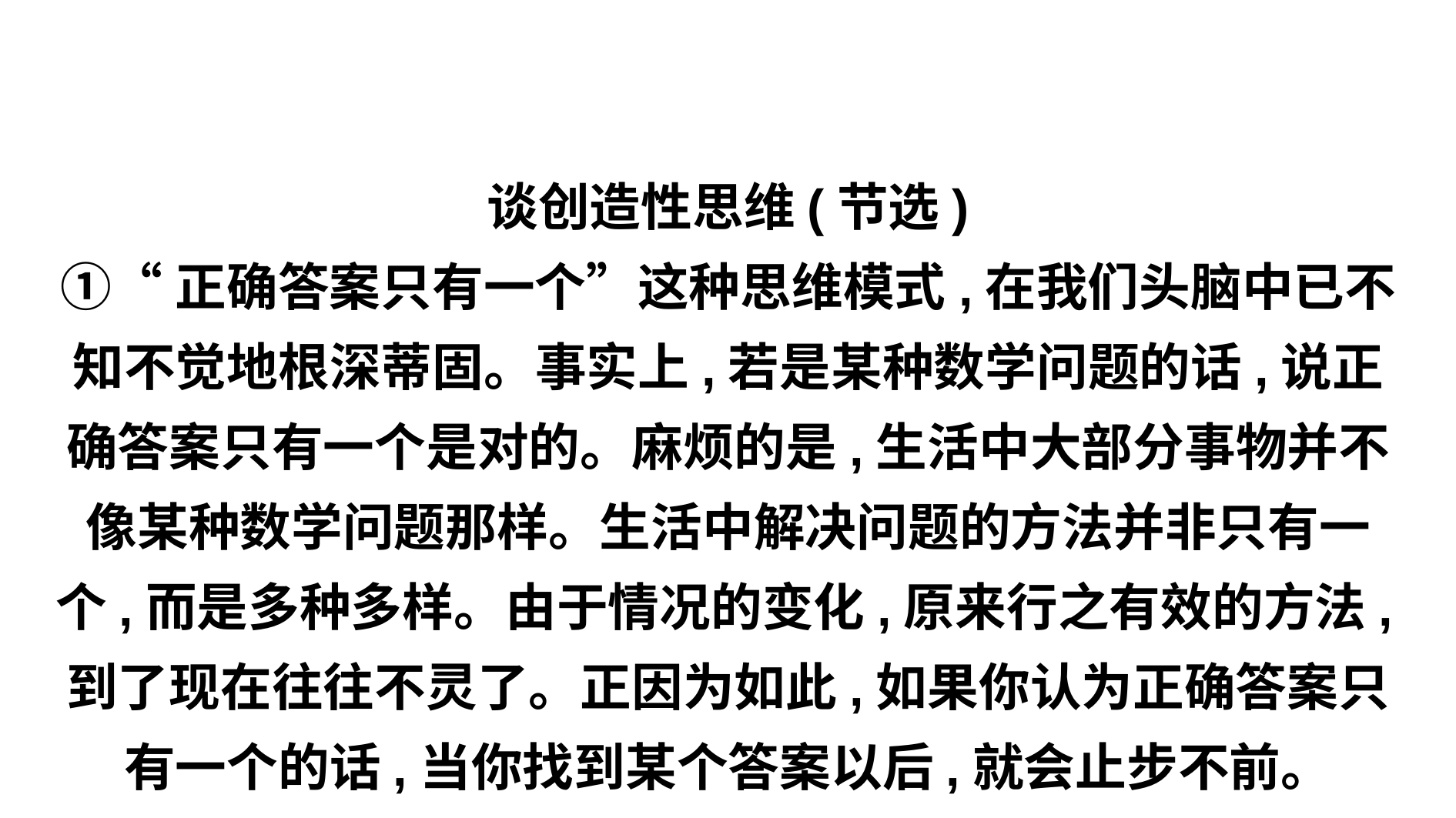

谈创造性思维(节选)
①“正确答案只有一个”这种思维模式,在我们头脑中已不知不觉地根深蒂固。事实上,若是某种数学问题的话,说正确答案只有一个是对的。麻烦的是,生活中大部分事物并不像某种数学问题那样。生活中解决问题的方法并非只有一个,而是多种多样。由于情况的变化,原来行之有效的方法,到了现在往往不灵了。正因为如此,如果你认为正确答案只有一个的话,当你找到某个答案以后,就会止步不前。